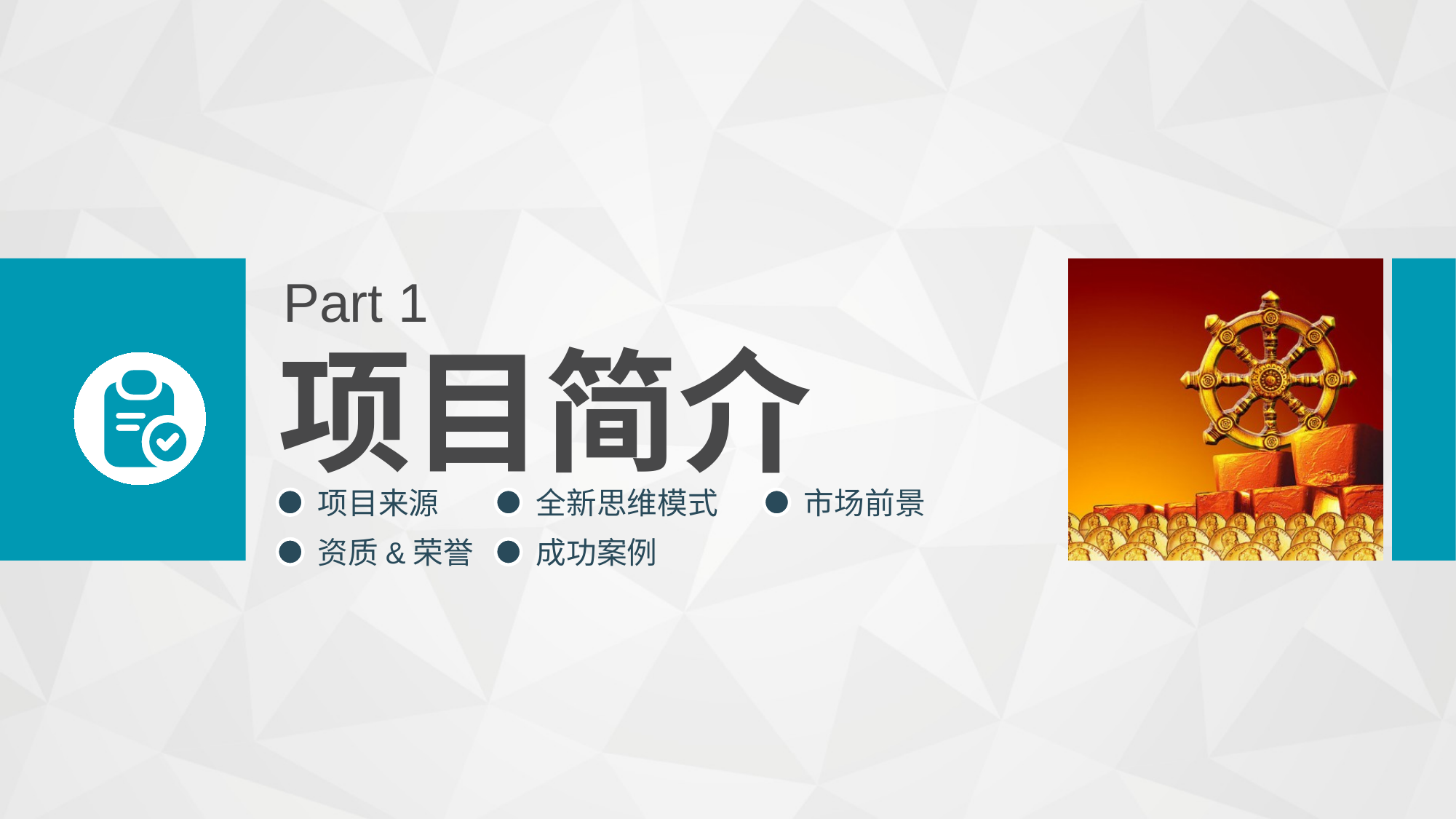

Part 1
项目简介

项目来源
全新思维模式
市场前景

资质&荣誉
成功案例